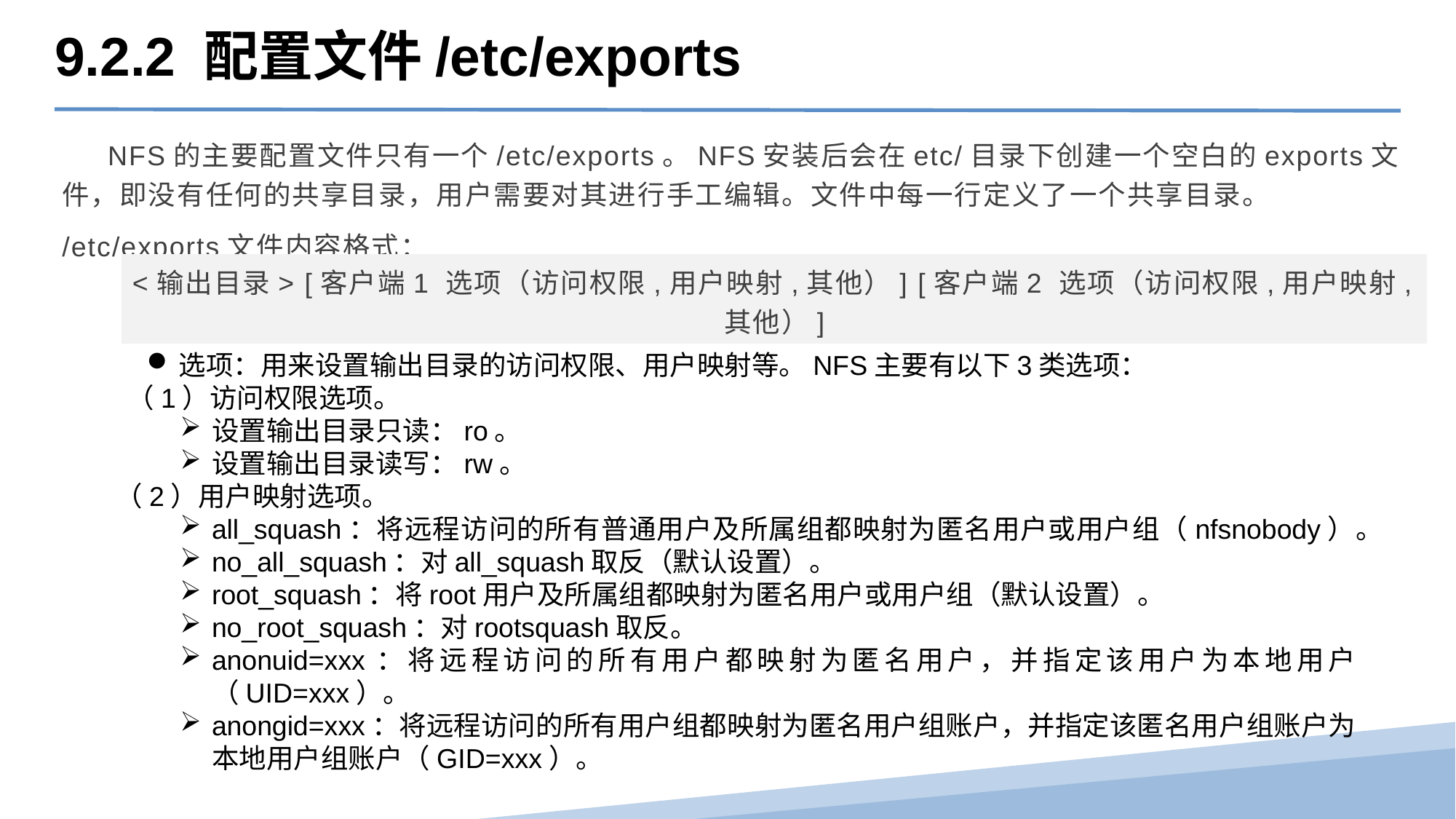

9.2.2 配置文件/etc/exports
     NFS的主要配置文件只有一个/etc/exports。NFS安装后会在etc/目录下创建一个空白的exports文件，即没有任何的共享目录，用户需要对其进行手工编辑。文件中每一行定义了一个共享目录。
/etc/exports文件内容格式：

<输出目录> [客户端1 选项（访问权限,用户映射,其他）] [客户端2 选项（访问权限,用户映射,其他）]
选项：用来设置输出目录的访问权限、用户映射等。NFS主要有以下3类选项：
      （1）访问权限选项。
设置输出目录只读：ro。
设置输出目录读写：rw。
（2）用户映射选项。
all_squash：将远程访问的所有普通用户及所属组都映射为匿名用户或用户组（nfsnobody）。
no_all_squash：对all_squash取反（默认设置）。
root_squash：将root用户及所属组都映射为匿名用户或用户组（默认设置）。
no_root_squash：对rootsquash取反。
anonuid=xxx：将远程访问的所有用户都映射为匿名用户，并指定该用户为本地用户（UID=xxx）。
anongid=xxx：将远程访问的所有用户组都映射为匿名用户组账户，并指定该匿名用户组账户为本地用户组账户（GID=xxx）。